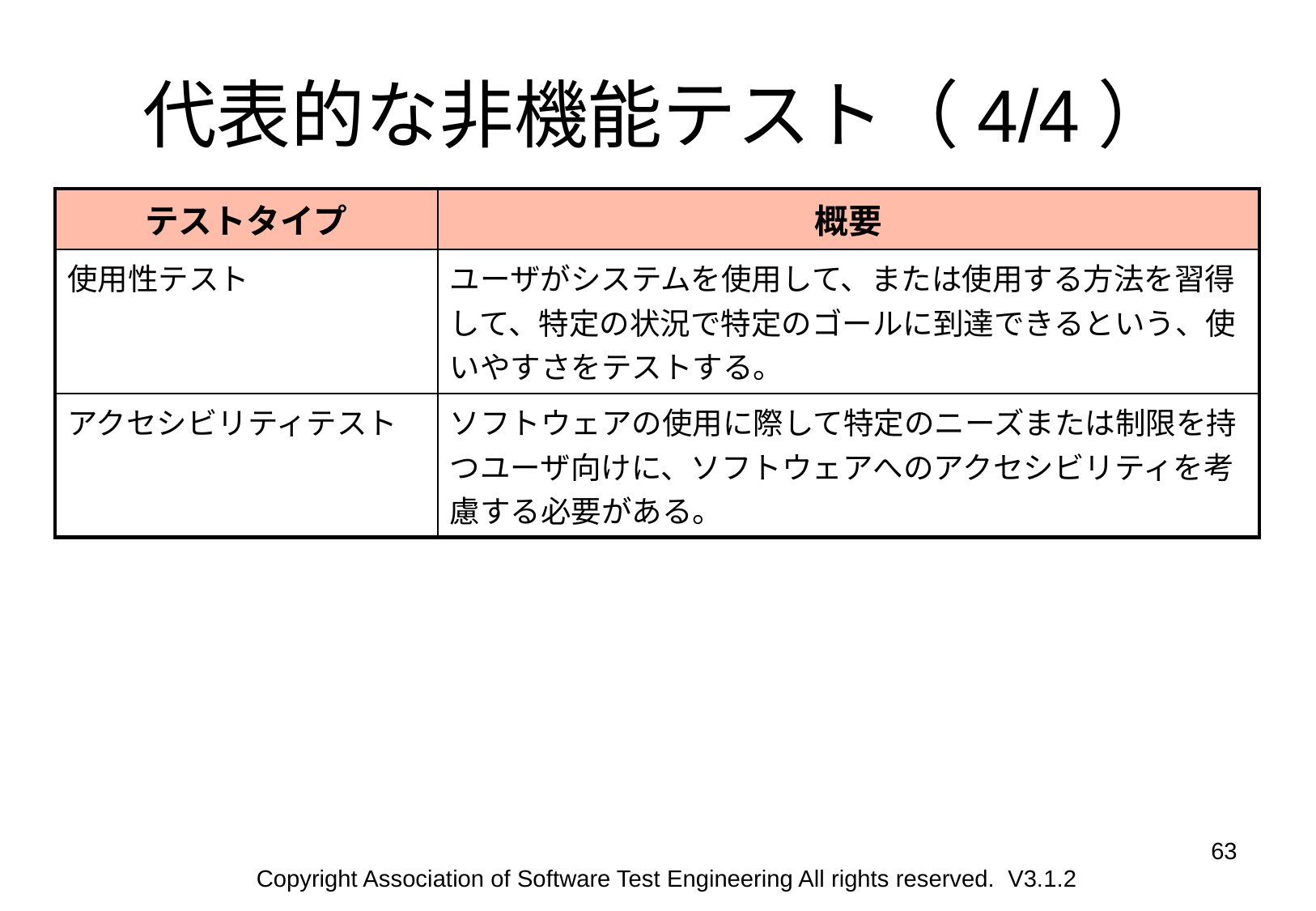

# 代表的な非機能テスト（4/4）
| テストタイプ | 概要 |
| --- | --- |
| 使用性テスト | ユーザがシステムを使用して、または使用する方法を習得して、特定の状況で特定のゴールに到達できるという、使いやすさをテストする。 |
| アクセシビリティテスト | ソフトウェアの使用に際して特定のニーズまたは制限を持つユーザ向けに、ソフトウェアへのアクセシビリティを考慮する必要がある。 |
63
Copyright Association of Software Test Engineering All rights reserved.  V3.1.2